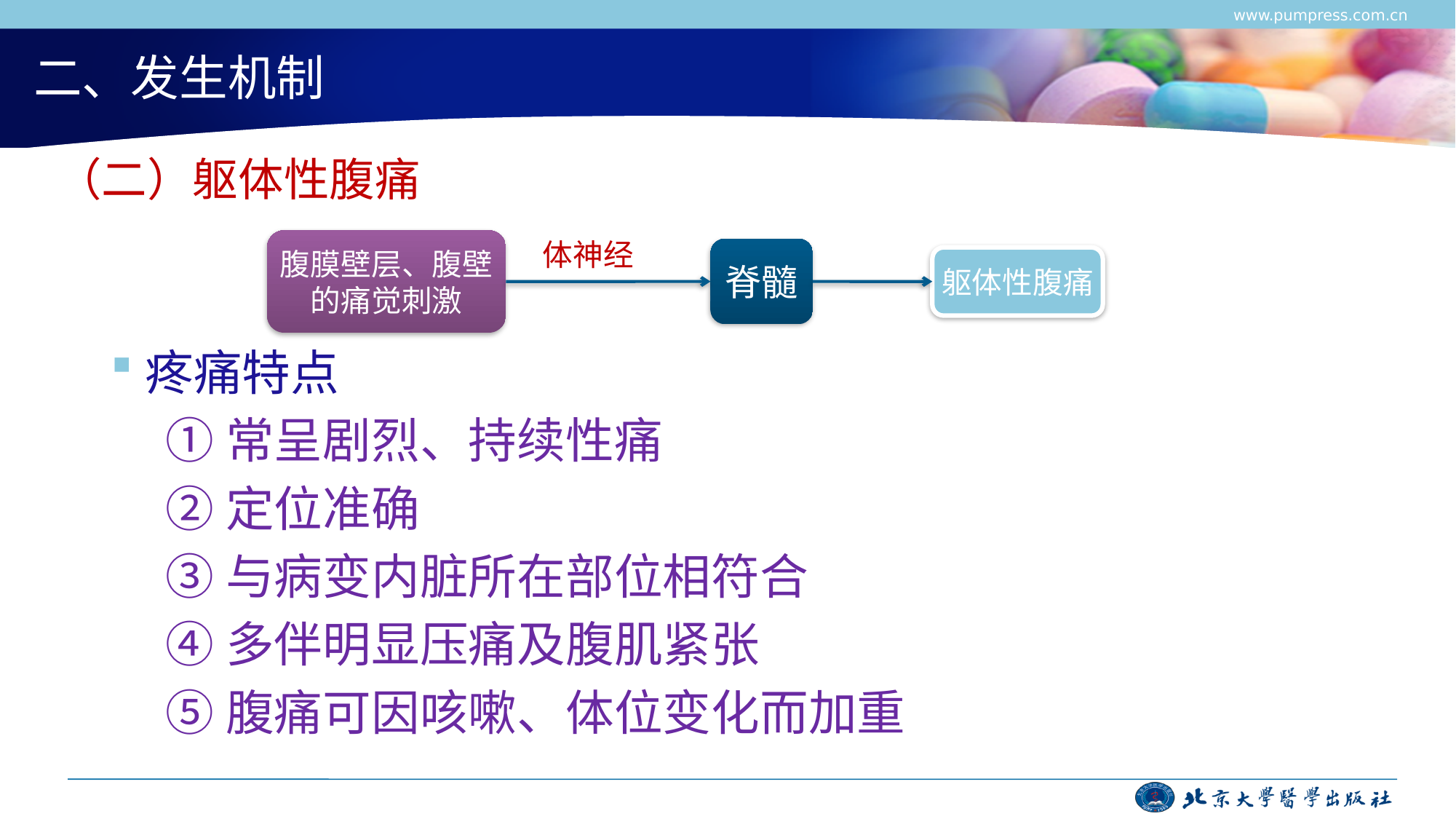

www.pumpress.com.cn
# 二、发生机制
（二）躯体性腹痛

疼痛特点
①常呈剧烈、持续性痛
②定位准确
③与病变内脏所在部位相符合
④多伴明显压痛及腹肌紧张
⑤腹痛可因咳嗽、体位变化而加重

腹膜壁层、腹壁的痛觉刺激
体神经
脊髓
躯体性腹痛